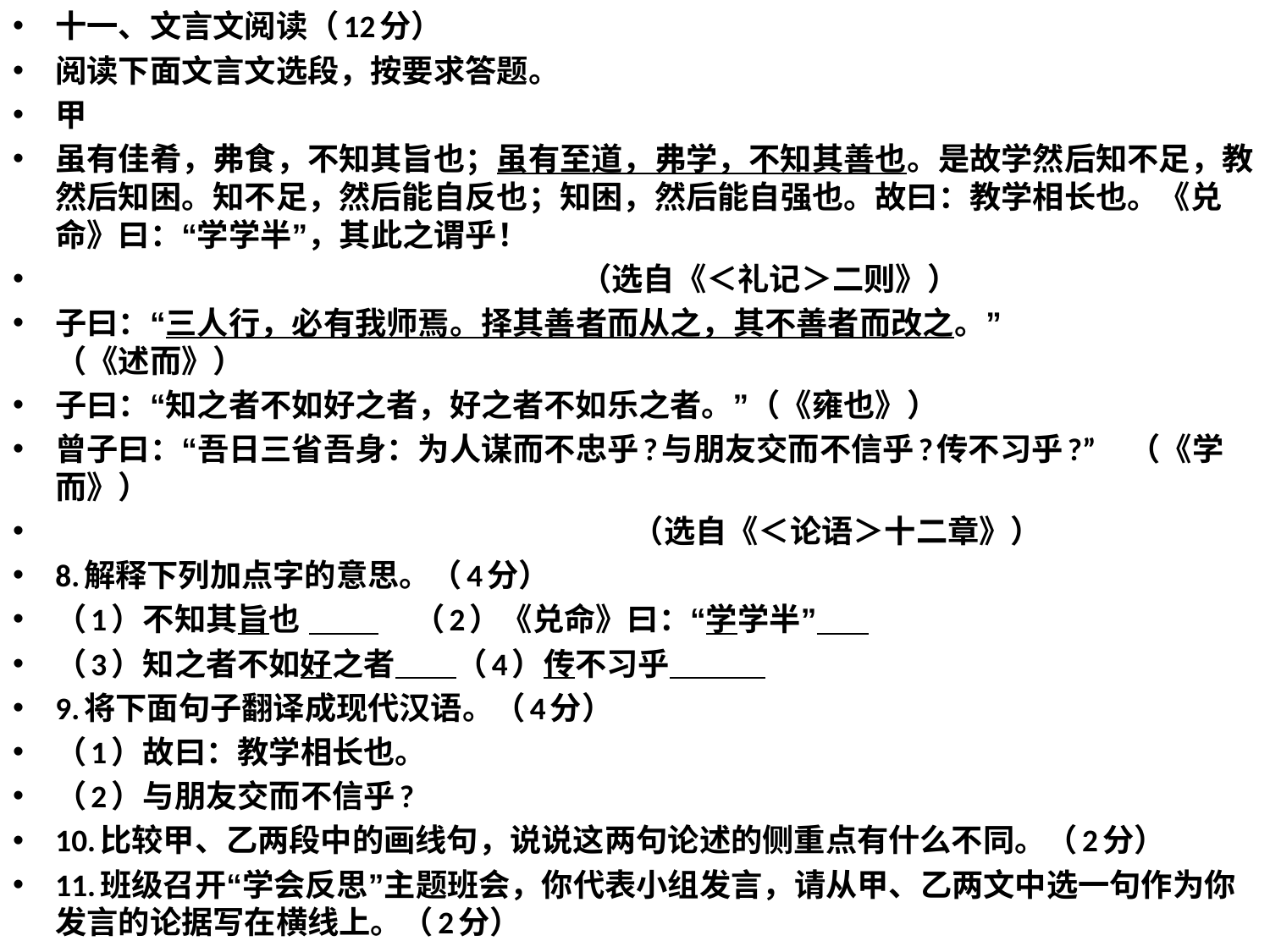

十一、文言文阅读（12分）
阅读下面文言文选段，按要求答题。
甲
虽有佳肴，弗食，不知其旨也；虽有至道，弗学，不知其善也。是故学然后知不足，教然后知困。知不足，然后能自反也；知困，然后能自强也。故曰：教学相长也。《兑命》曰：“学学半”，其此之谓乎！
                                                            （选自《＜礼记＞二则》）
子曰：“三人行，必有我师焉。择其善者而从之，其不善者而改之。”                            （《述而》）
子曰：“知之者不如好之者，好之者不如乐之者。”（《雍也》）
曾子曰：“吾日三省吾身：为人谋而不忠乎?与朋友交而不信乎?传不习乎?”    （《学而》）
                                                                  （选自《＜论语＞十二章》）
8.解释下列加点字的意思。（4分）
（1）不知其旨也             （2）《兑命》曰：“学学半”
（3）知之者不如好之者       （4）传不习乎
9.将下面句子翻译成现代汉语。（4分）
（1）故曰：教学相长也。
（2）与朋友交而不信乎?
10.比较甲、乙两段中的画线句，说说这两句论述的侧重点有什么不同。（2分）
11.班级召开“学会反思”主题班会，你代表小组发言，请从甲、乙两文中选一句作为你发言的论据写在横线上。（2分）
#